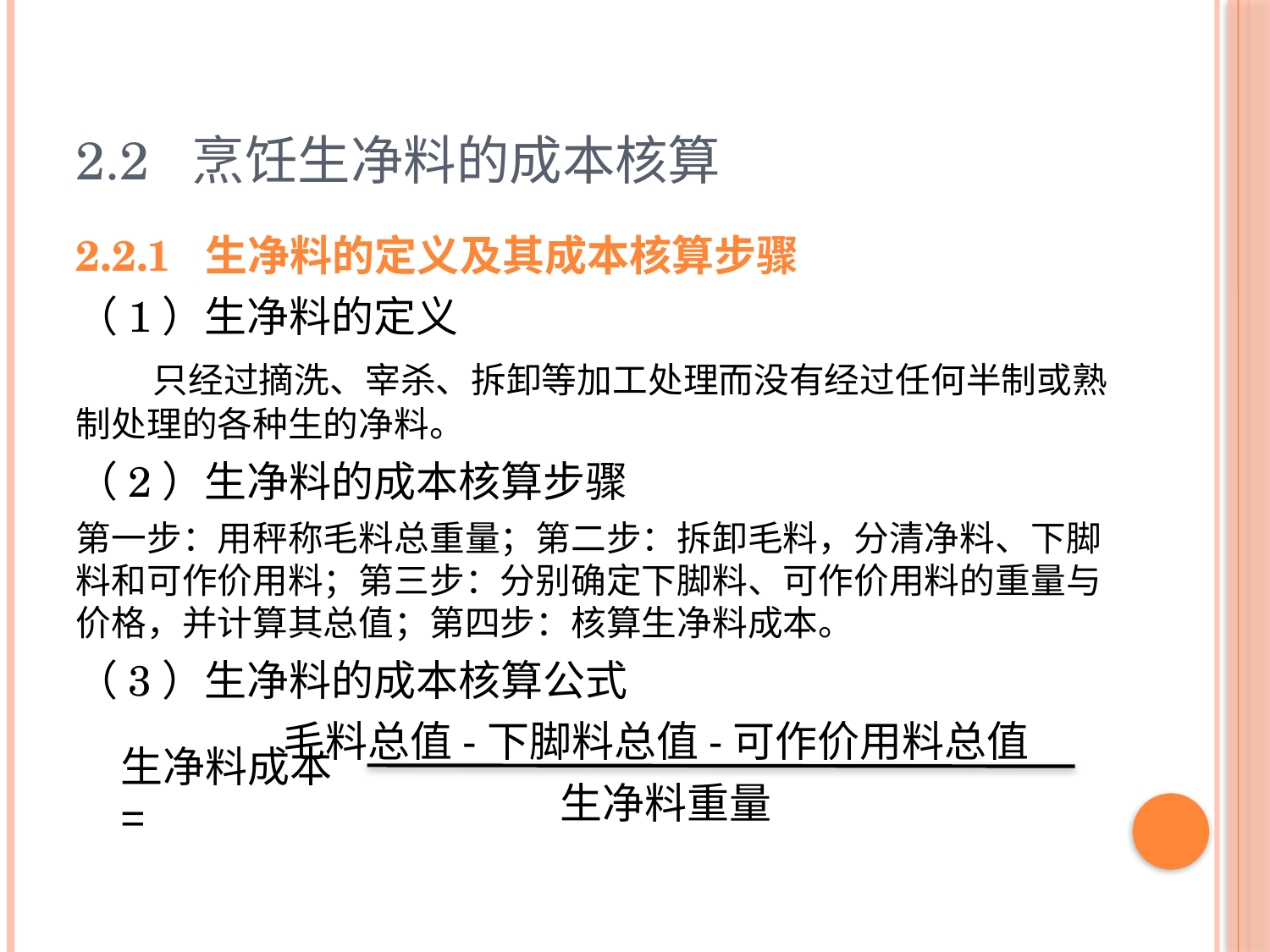

# 2.2  烹饪生净料的成本核算
2.2.1  生净料的定义及其成本核算步骤
（1）生净料的定义
       只经过摘洗、宰杀、拆卸等加工处理而没有经过任何半制或熟制处理的各种生的净料。
（2）生净料的成本核算步骤
第一步：用秤称毛料总重量；第二步：拆卸毛料，分清净料、下脚料和可作价用料；第三步：分别确定下脚料、可作价用料的重量与价格，并计算其总值；第四步：核算生净料成本。
（3）生净料的成本核算公式
            毛料总值-下脚料总值-可作价用料总值
              生净料重量
生净料成本=